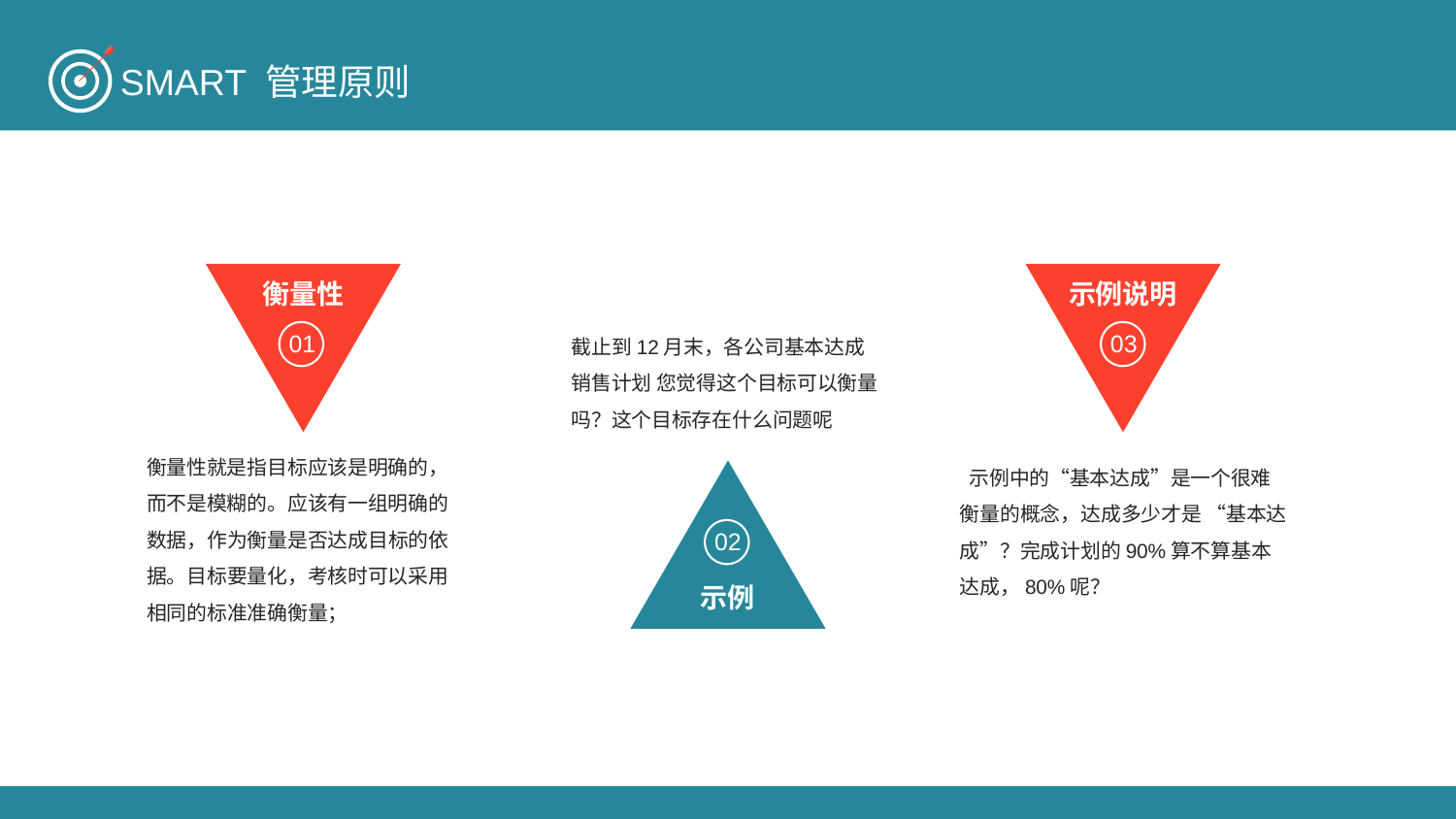

衡量性
01

示例说明
03

截止到12月末，各公司基本达成销售计划 您觉得这个目标可以衡量吗？这个目标存在什么问题呢
衡量性就是指目标应该是明确的，而不是模糊的。应该有一组明确的数据，作为衡量是否达成目标的依据。目标要量化，考核时可以采用相同的标准准确衡量；
 示例中的“基本达成”是一个很难衡量的概念，达成多少才是 “基本达成”？完成计划的90%算不算基本达成，80%呢？

02

示例